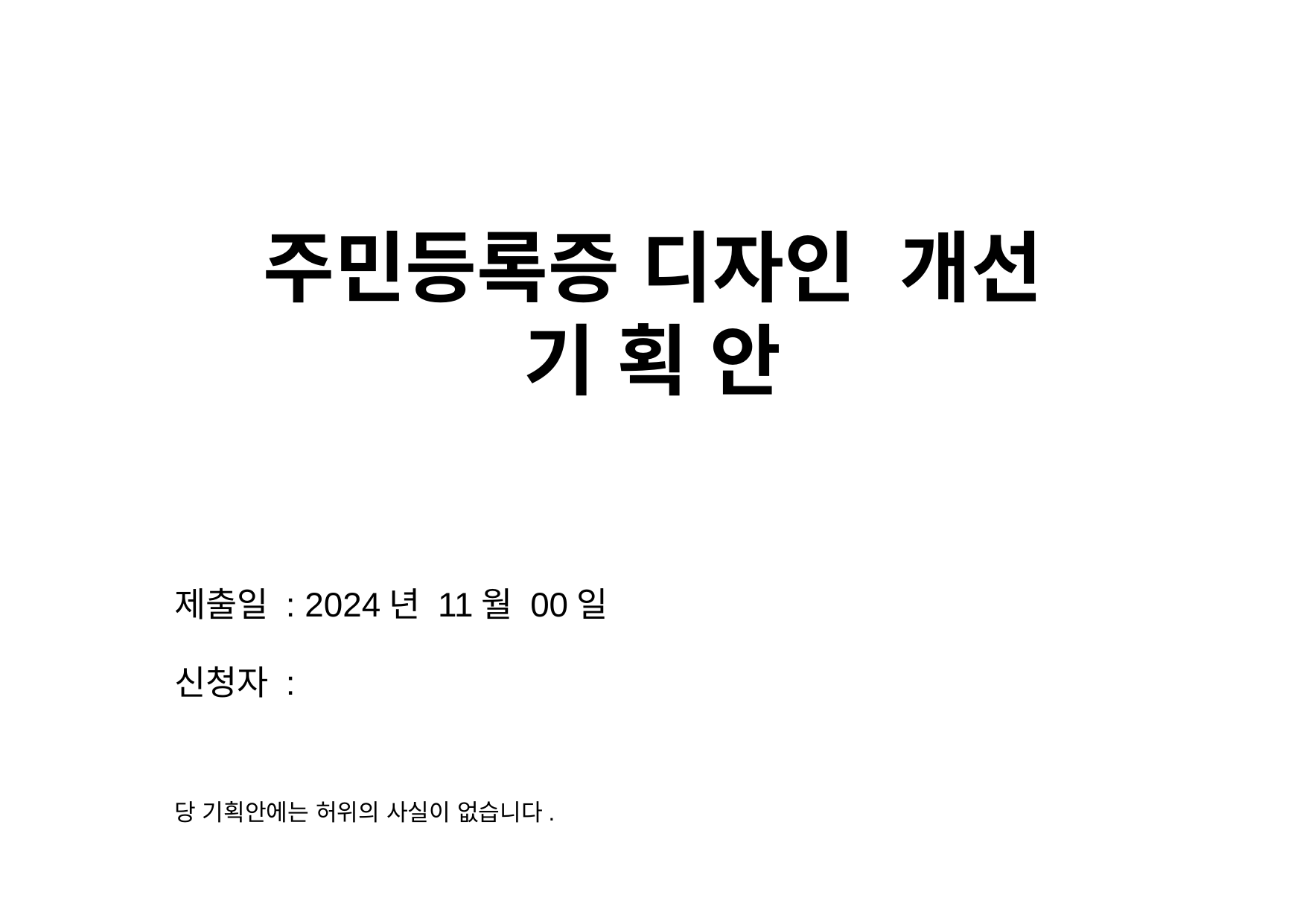

# 주민등록증 디자인  개선 기 획 안
제출일 : 2024년 11월 00일
신청자 :
당 기획안에는 허위의 사실이 없습니다.